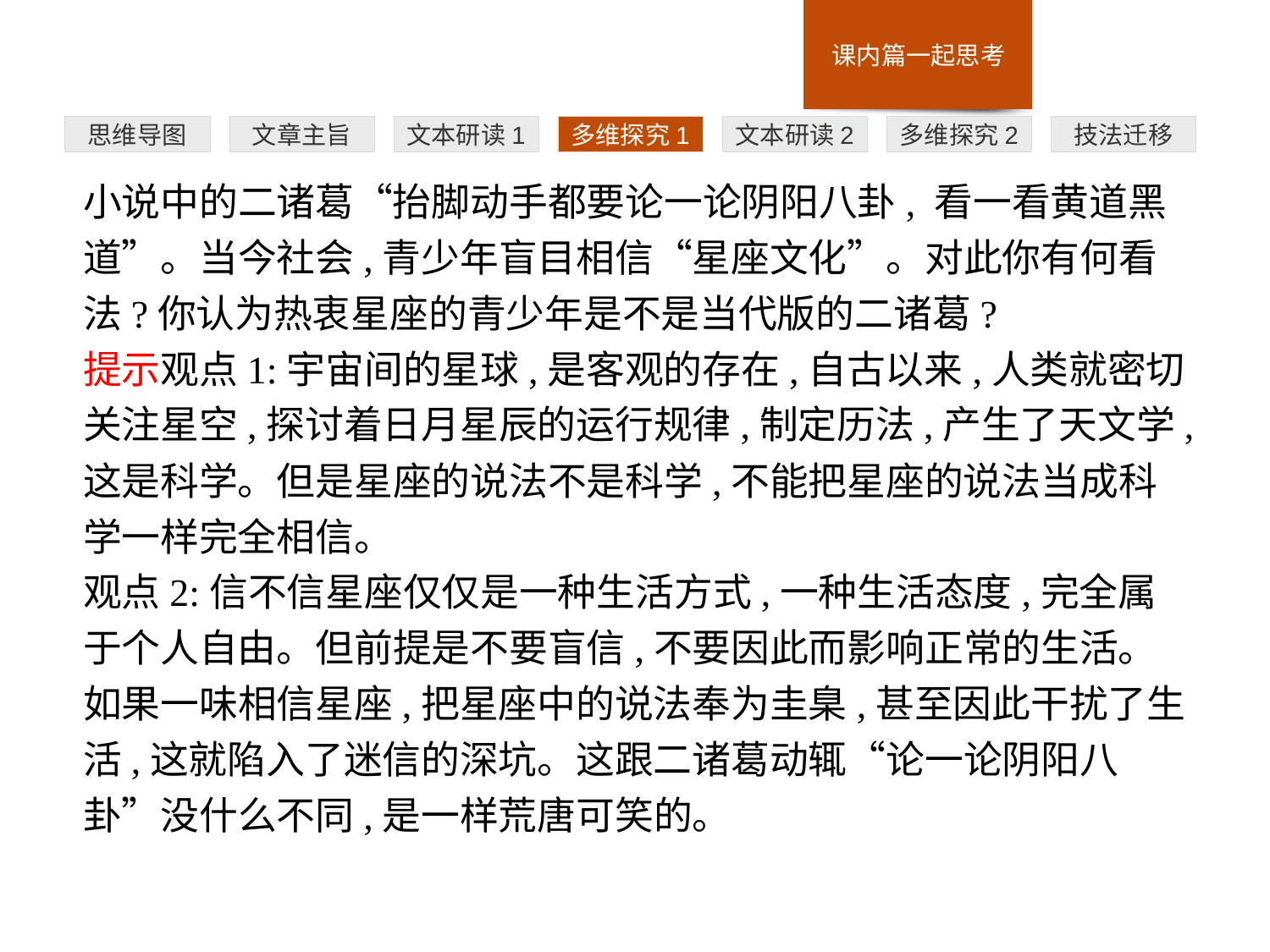

多维探究1
思维导图
文章主旨
文本研读1
文本研读2
多维探究2
技法迁移
小说中的二诸葛“抬脚动手都要论一论阴阳八卦, 看一看黄道黑道”。当今社会,青少年盲目相信“星座文化”。对此你有何看法?你认为热衷星座的青少年是不是当代版的二诸葛?
提示观点1:宇宙间的星球,是客观的存在,自古以来,人类就密切关注星空,探讨着日月星辰的运行规律,制定历法,产生了天文学,这是科学。但是星座的说法不是科学,不能把星座的说法当成科学一样完全相信。
观点2:信不信星座仅仅是一种生活方式,一种生活态度,完全属于个人自由。但前提是不要盲信,不要因此而影响正常的生活。如果一味相信星座,把星座中的说法奉为圭臬,甚至因此干扰了生活,这就陷入了迷信的深坑。这跟二诸葛动辄“论一论阴阳八卦”没什么不同,是一样荒唐可笑的。